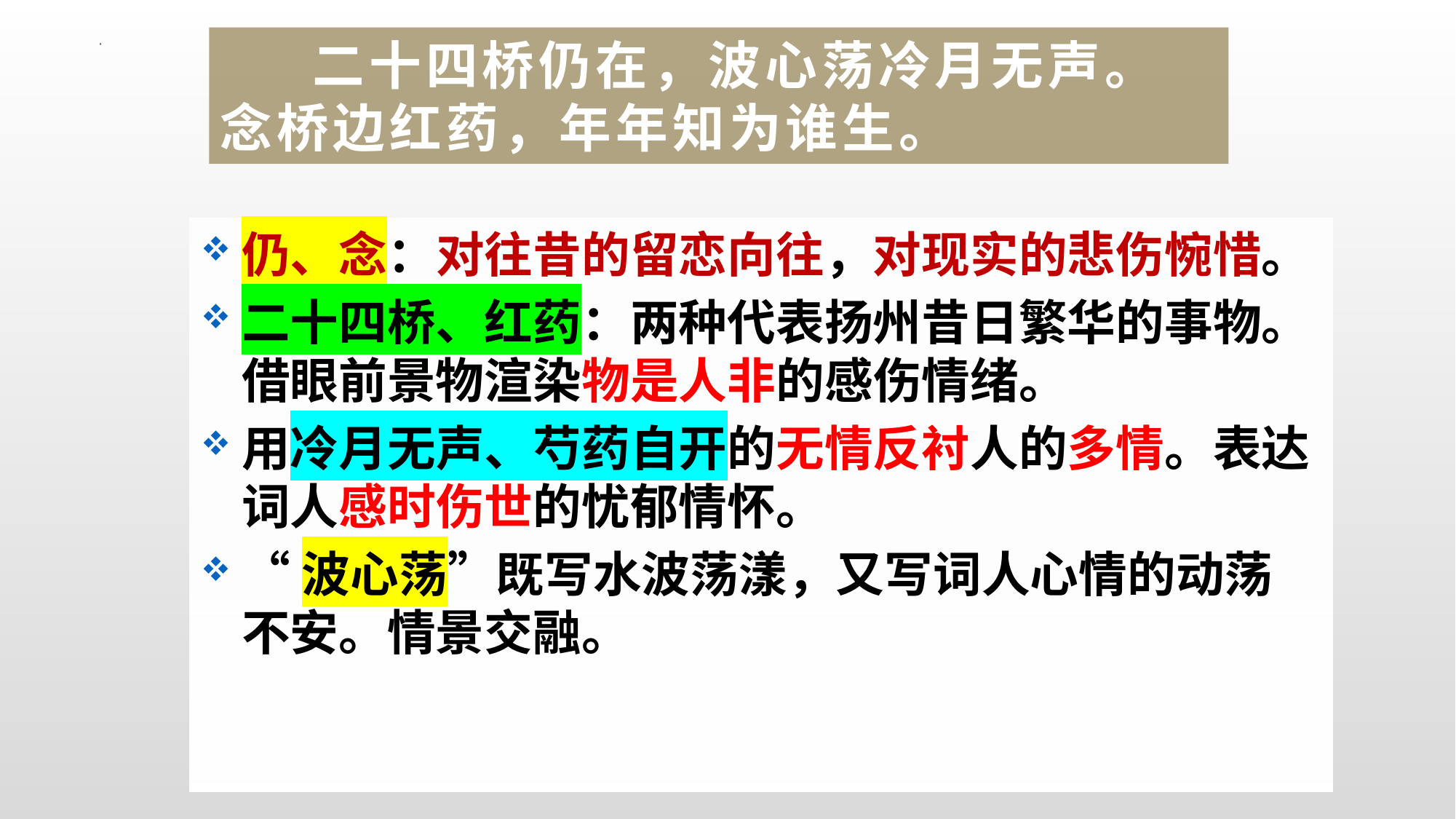

# 二十四桥仍在，波心荡冷月无声。念桥边红药，年年知为谁生。
仍、念：对往昔的留恋向往，对现实的悲伤惋惜。
二十四桥、红药：两种代表扬州昔日繁华的事物。借眼前景物渲染物是人非的感伤情绪。
用冷月无声、芍药自开的无情反衬人的多情。表达词人感时伤世的忧郁情怀。
“波心荡”既写水波荡漾，又写词人心情的动荡不安。情景交融。

扬州慢-姜夔